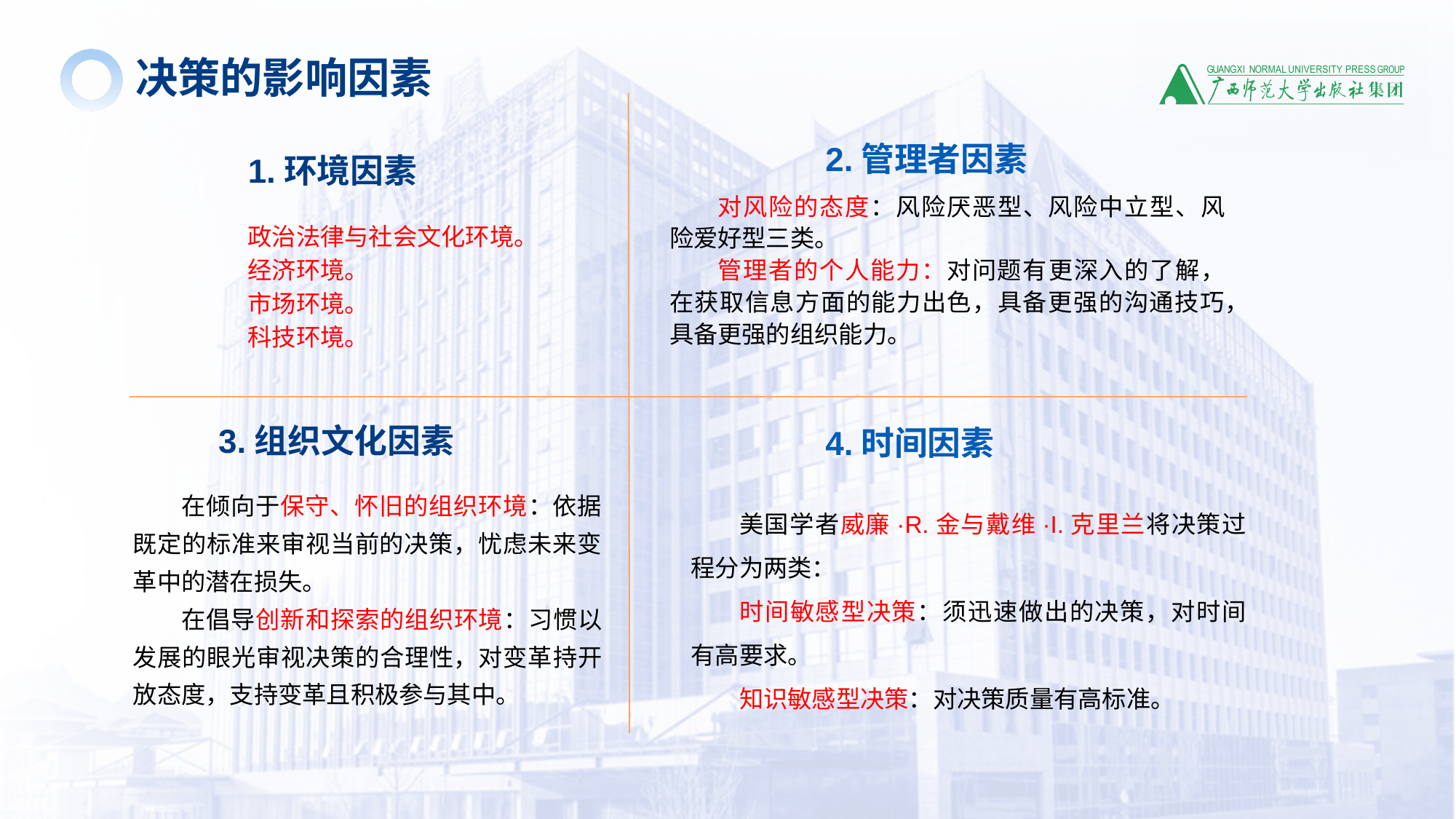

决策的影响因素

2.管理者因素
1.环境因素

政治法律与社会文化环境。
经济环境。
市场环境。
科技环境。
对风险的态度：风险厌恶型、风险中立型、风险爱好型三类。
管理者的个人能力：对问题有更深入的了解，在获取信息方面的能力出色，具备更强的沟通技巧，具备更强的组织能力。
3.组织文化因素
4.时间因素
在倾向于保守、怀旧的组织环境：依据既定的标准来审视当前的决策，忧虑未来变革中的潜在损失。
在倡导创新和探索的组织环境：习惯以发展的眼光审视决策的合理性，对变革持开放态度，支持变革且积极参与其中。
美国学者威廉·R.金与戴维·I.克里兰将决策过程分为两类：
时间敏感型决策：须迅速做出的决策，对时间有高要求。
知识敏感型决策：对决策质量有高标准。